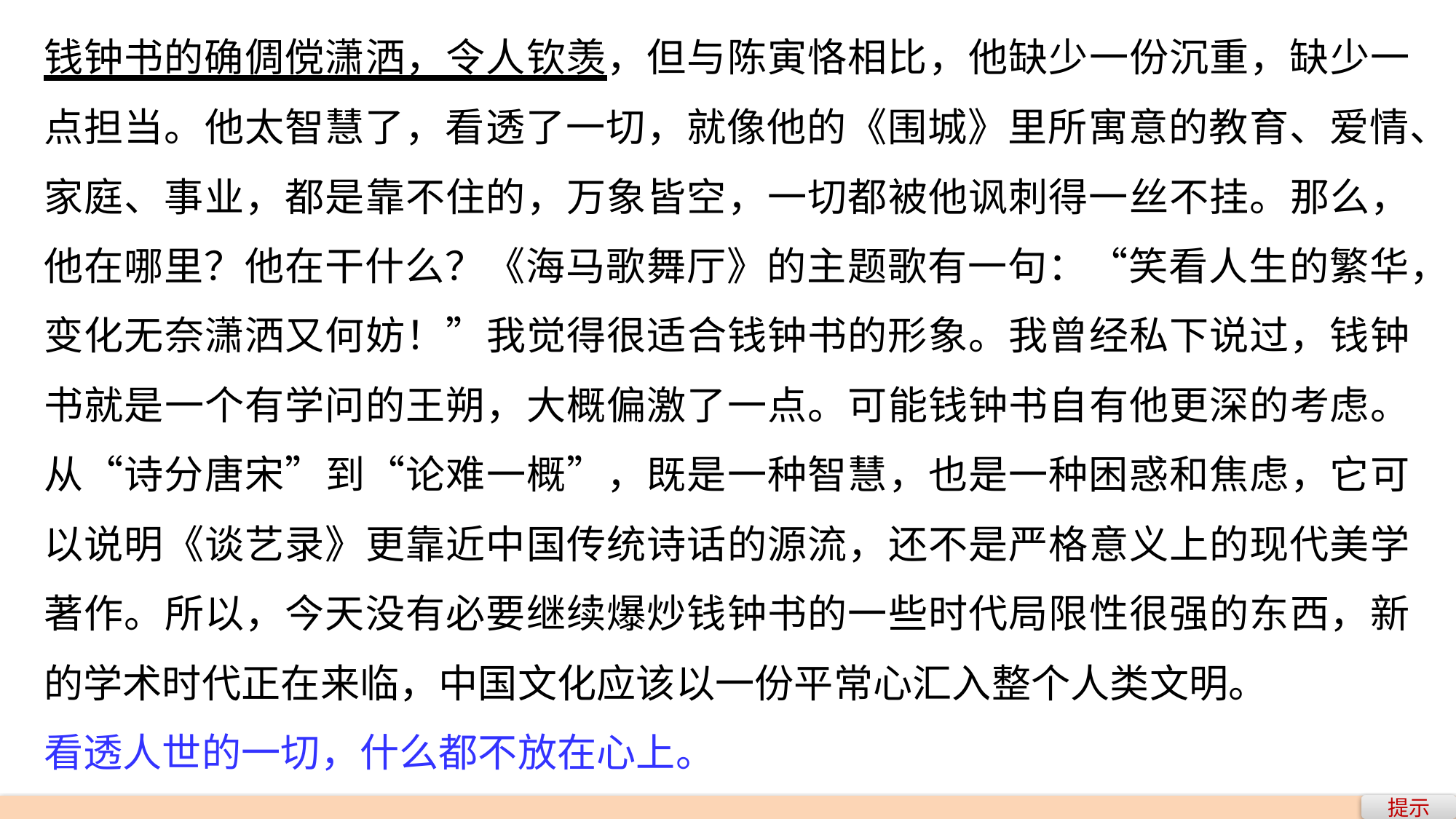

钱钟书的确倜傥潇洒，令人钦羡，但与陈寅恪相比，他缺少一份沉重，缺少一点担当。他太智慧了，看透了一切，就像他的《围城》里所寓意的教育、爱情、家庭、事业，都是靠不住的，万象皆空，一切都被他讽刺得一丝不挂。那么，他在哪里？他在干什么？《海马歌舞厅》的主题歌有一句：“笑看人生的繁华，变化无奈潇洒又何妨！”我觉得很适合钱钟书的形象。我曾经私下说过，钱钟书就是一个有学问的王朔，大概偏激了一点。可能钱钟书自有他更深的考虑。从“诗分唐宋”到“论难一概”，既是一种智慧，也是一种困惑和焦虑，它可以说明《谈艺录》更靠近中国传统诗话的源流，还不是严格意义上的现代美学著作。所以，今天没有必要继续爆炒钱钟书的一些时代局限性很强的东西，新的学术时代正在来临，中国文化应该以一份平常心汇入整个人类文明。
看透人世的一切，什么都不放在心上。
提示